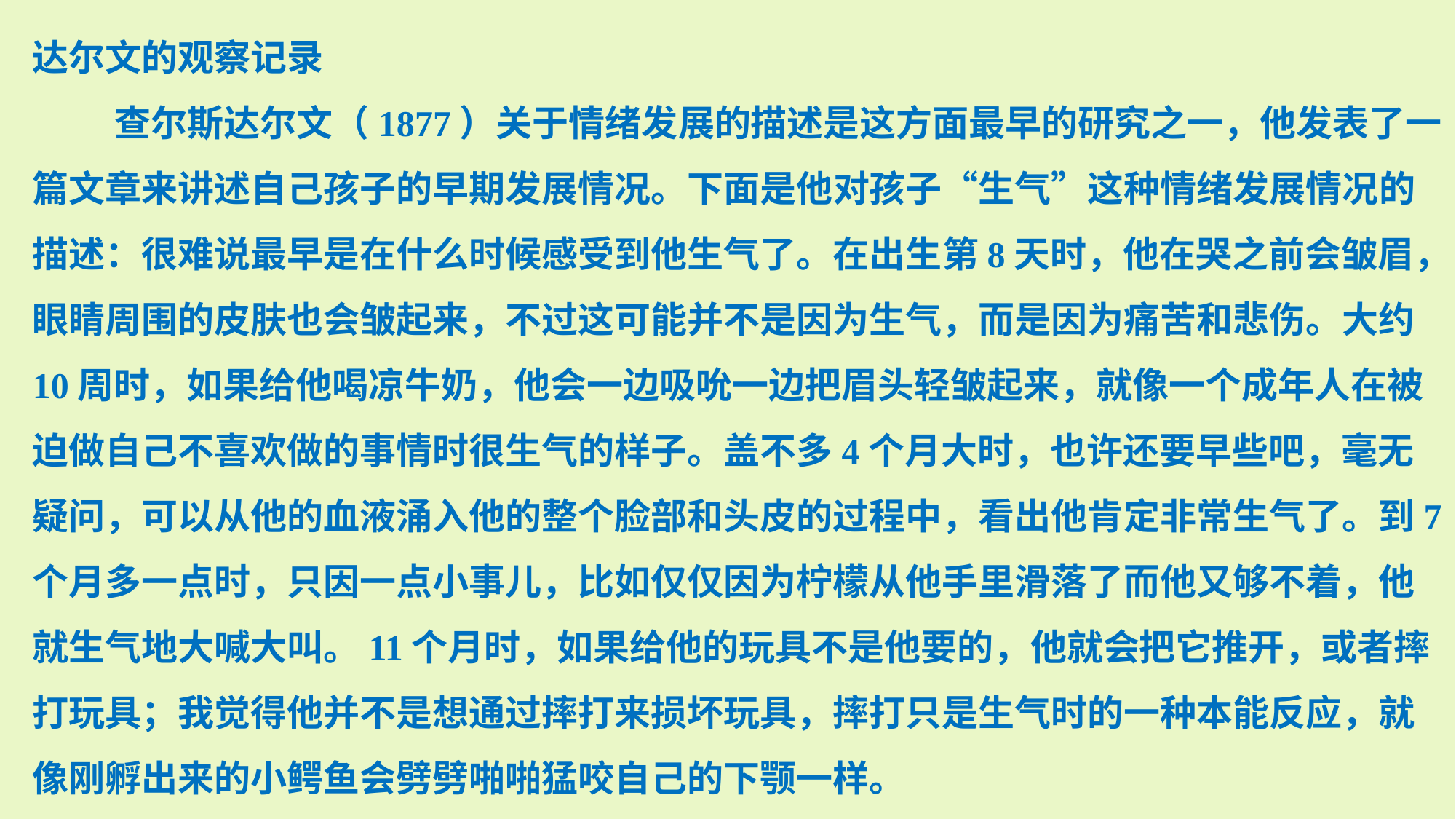

达尔文的观察记录         查尔斯达尔文（1877）关于情绪发展的描述是这方面最早的研究之一，他发表了一篇文章来讲述自己孩子的早期发展情况。下面是他对孩子“生气”这种情绪发展情况的描述：很难说最早是在什么时候感受到他生气了。在出生第8天时，他在哭之前会皱眉，眼睛周围的皮肤也会皱起来，不过这可能并不是因为生气，而是因为痛苦和悲伤。大约10周时，如果给他喝凉牛奶，他会一边吸吮一边把眉头轻皱起来，就像一个成年人在被迫做自己不喜欢做的事情时很生气的样子。盖不多4个月大时，也许还要早些吧，毫无疑问，可以从他的血液涌入他的整个脸部和头皮的过程中，看出他肯定非常生气了。到7个月多一点时，只因一点小事儿，比如仅仅因为柠檬从他手里滑落了而他又够不着，他就生气地大喊大叫。11个月时，如果给他的玩具不是他要的，他就会把它推开，或者摔打玩具；我觉得他并不是想通过摔打来损坏玩具，摔打只是生气时的一种本能反应，就像刚孵出来的小鳄鱼会劈劈啪啪猛咬自己的下颚一样。